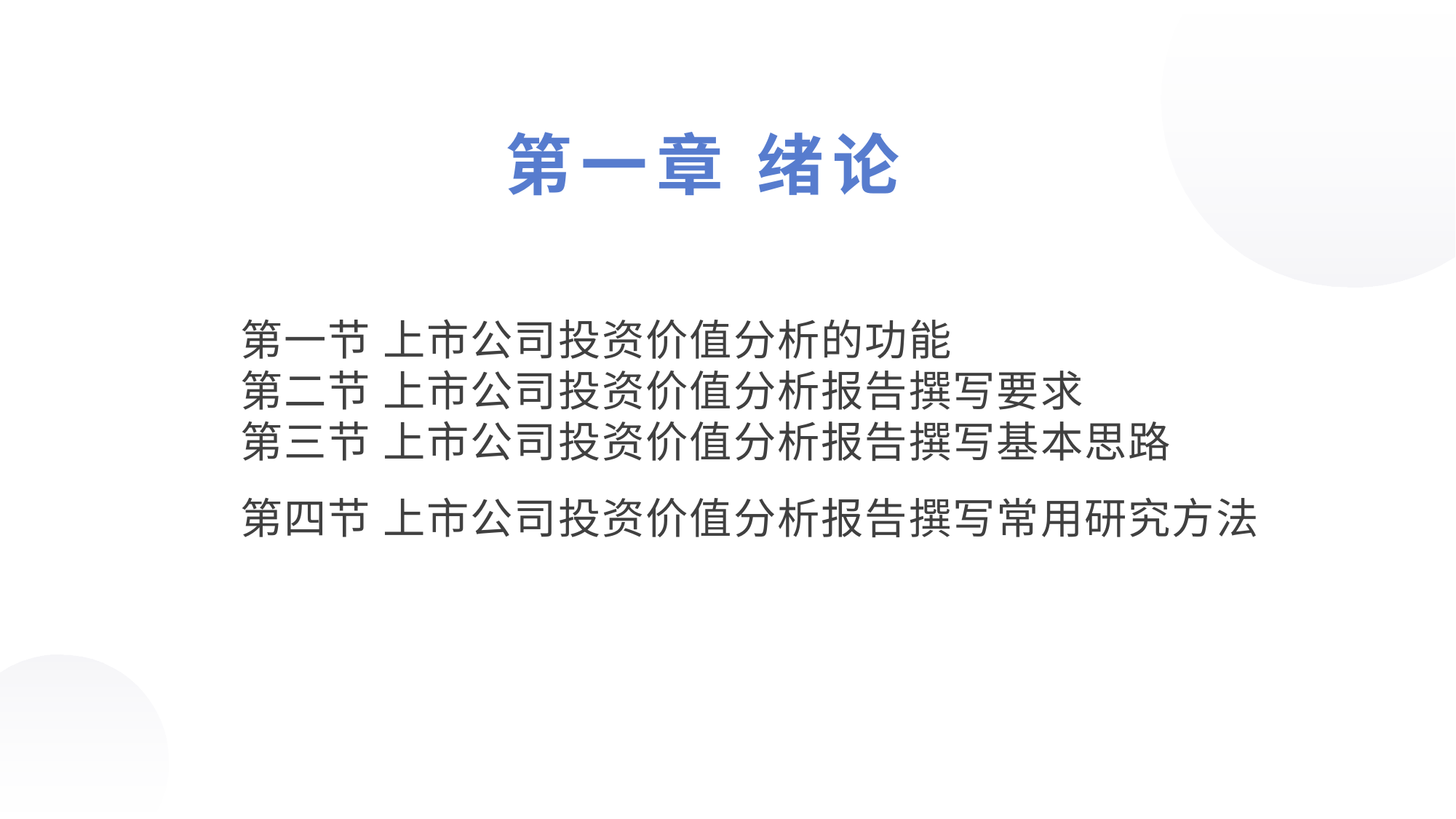

第一章 绪论
第一节 上市公司投资价值分析的功能
第二节 上市公司投资价值分析报告撰写要求
第三节 上市公司投资价值分析报告撰写基本思路
第四节 上市公司投资价值分析报告撰写常用研究方法

2